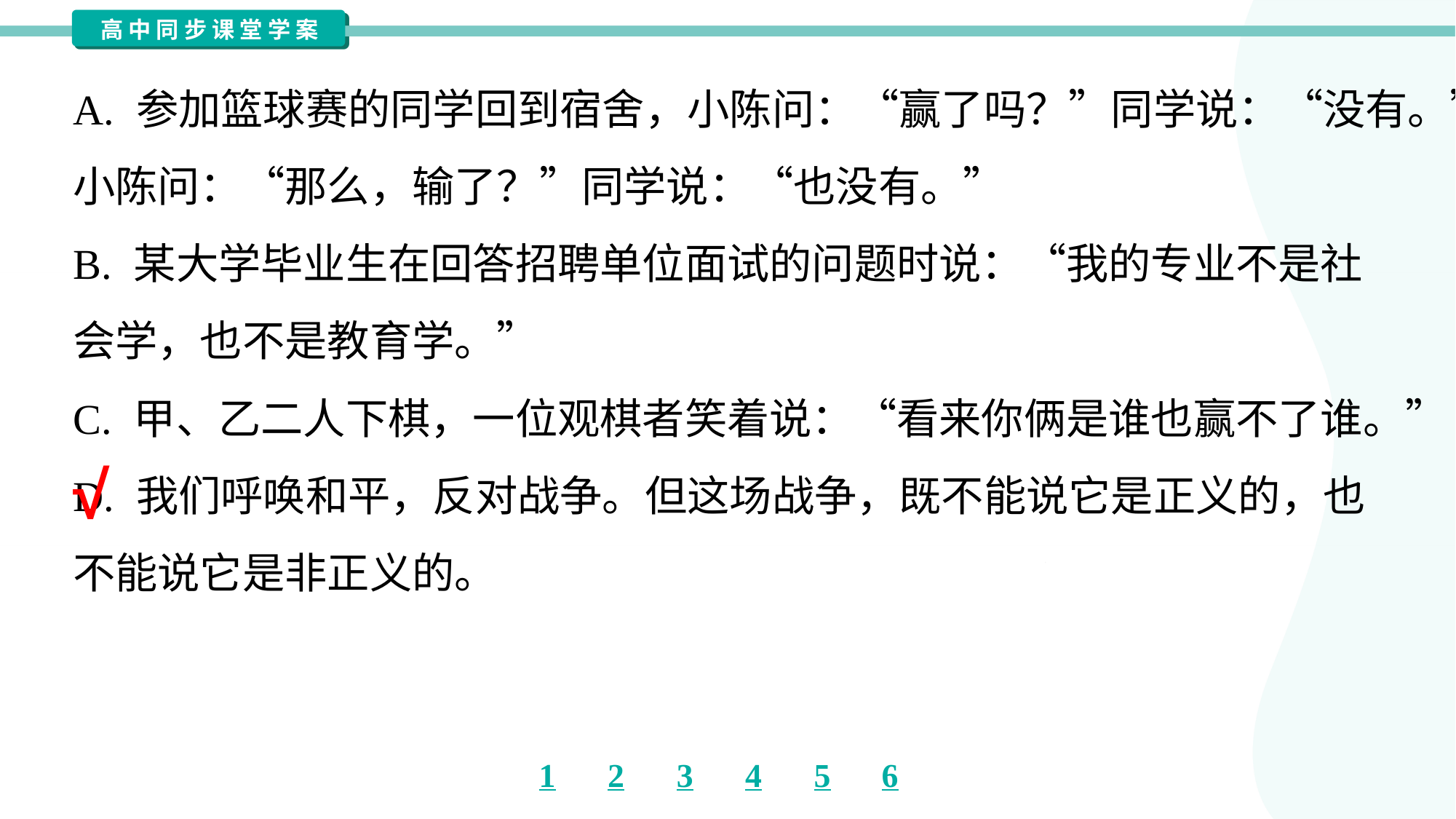

A. 参加篮球赛的同学回到宿舍，小陈问：“赢了吗？”同学说：“没有。”
小陈问：“那么，输了？”同学说：“也没有。”
B. 某大学毕业生在回答招聘单位面试的问题时说：“我的专业不是社
会学，也不是教育学。”
C. 甲、乙二人下棋，一位观棋者笑着说：“看来你俩是谁也赢不了谁。”
D. 我们呼唤和平，反对战争。但这场战争，既不能说它是正义的，也
不能说它是非正义的。
√